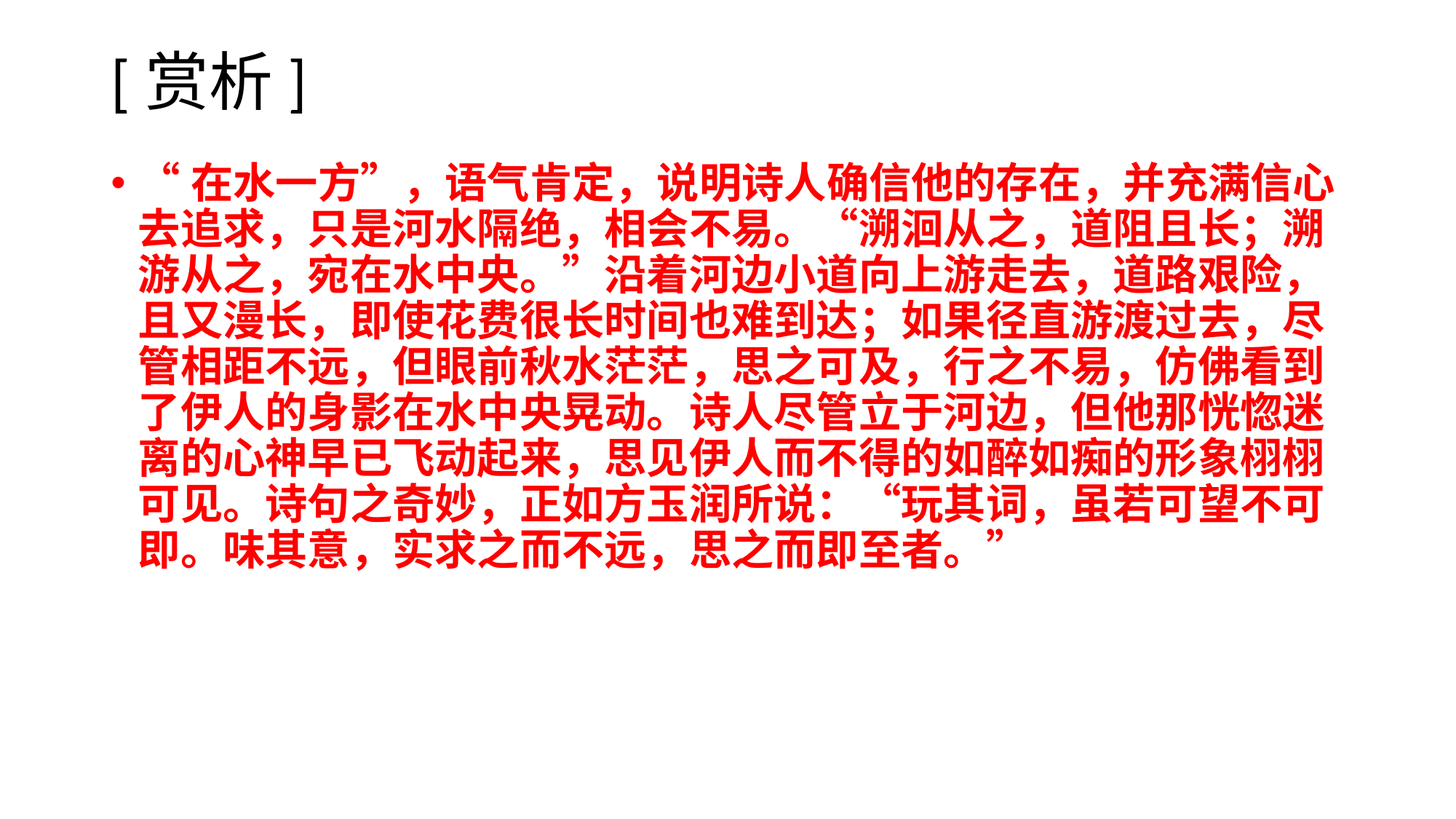

# [赏析]
“在水一方”，语气肯定，说明诗人确信他的存在，并充满信心去追求，只是河水隔绝，相会不易。“溯洄从之，道阻且长；溯游从之，宛在水中央。”沿着河边小道向上游走去，道路艰险，且又漫长，即使花费很长时间也难到达；如果径直游渡过去，尽管相距不远，但眼前秋水茫茫，思之可及，行之不易，仿佛看到了伊人的身影在水中央晃动。诗人尽管立于河边，但他那恍惚迷离的心神早已飞动起来，思见伊人而不得的如醉如痴的形象栩栩可见。诗句之奇妙，正如方玉润所说：“玩其词，虽若可望不可即。味其意，实求之而不远，思之而即至者。”